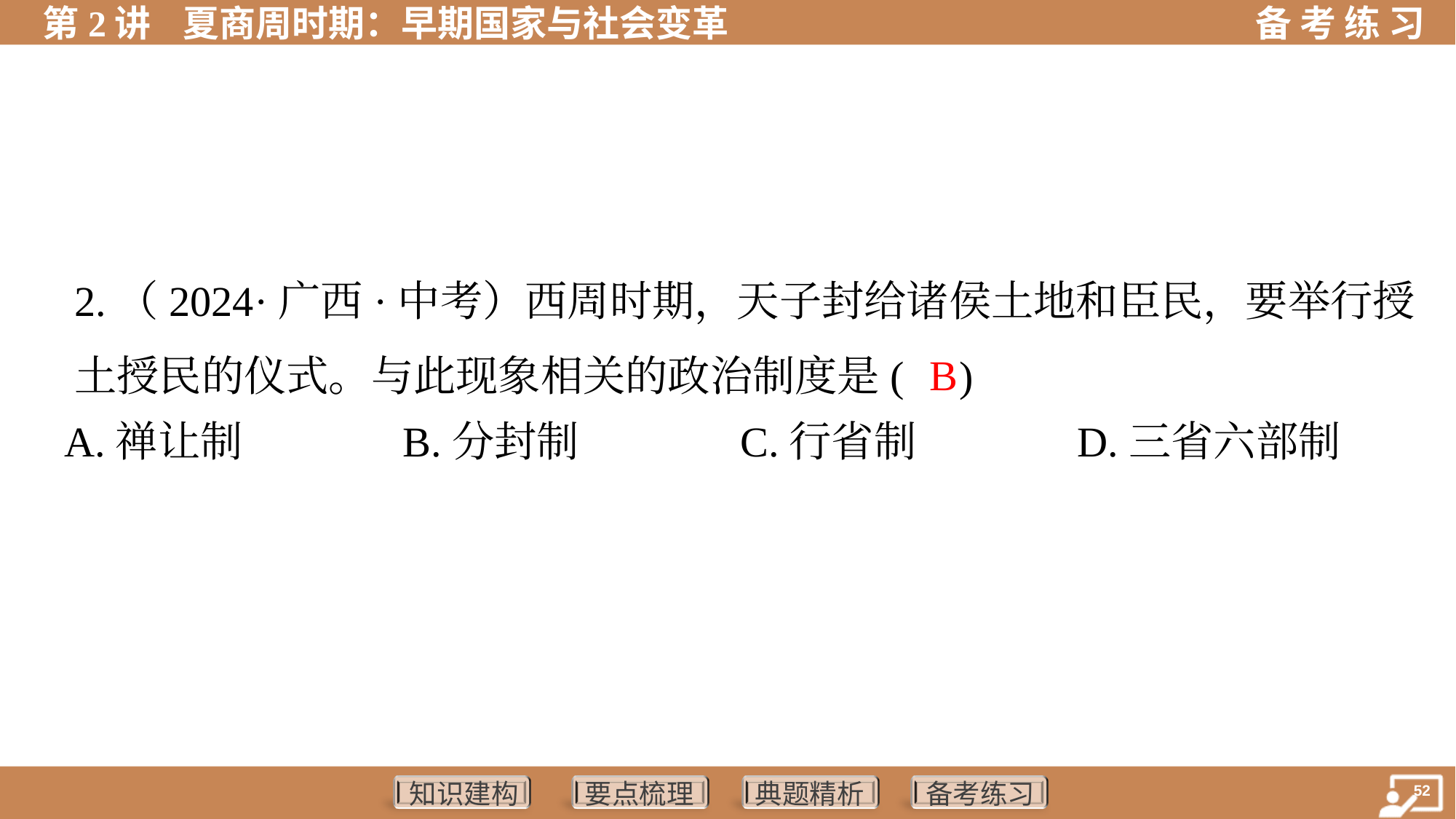

2.（2024·广西·中考）西周时期，天子封给诸侯土地和臣民，要举行授
土授民的仪式。与此现象相关的政治制度是(     )
  B
A.禅让制	B.分封制	C.行省制	D.三省六部制